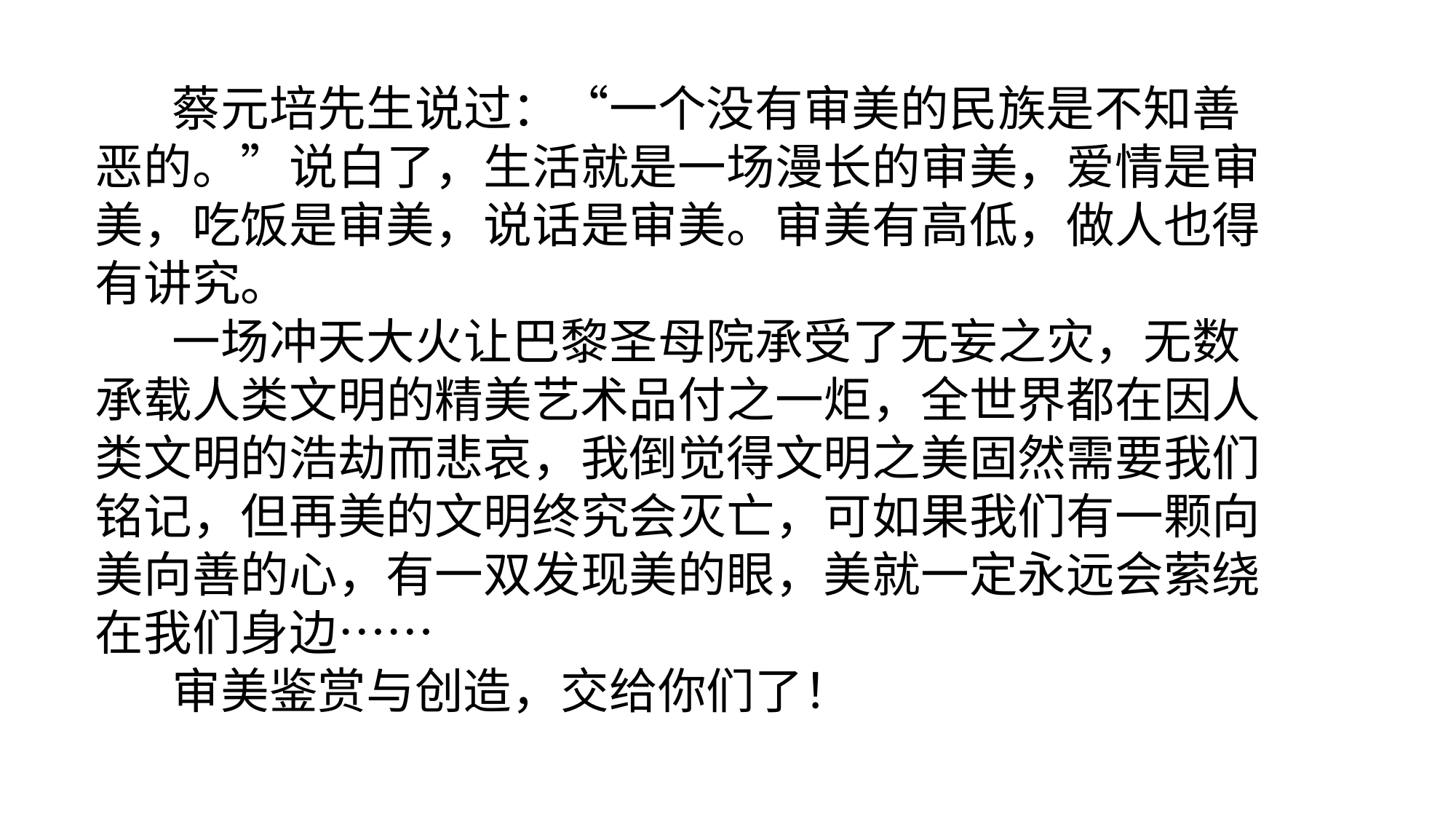

蔡元培先生说过：“一个没有审美的民族是不知善恶的。”说白了，生活就是一场漫长的审美，爱情是审美，吃饭是审美，说话是审美。审美有高低，做人也得有讲究。
 一场冲天大火让巴黎圣母院承受了无妄之灾，无数承载人类文明的精美艺术品付之一炬，全世界都在因人类文明的浩劫而悲哀，我倒觉得文明之美固然需要我们铭记，但再美的文明终究会灭亡，可如果我们有一颗向美向善的心，有一双发现美的眼，美就一定永远会萦绕在我们身边……
 审美鉴赏与创造，交给你们了！